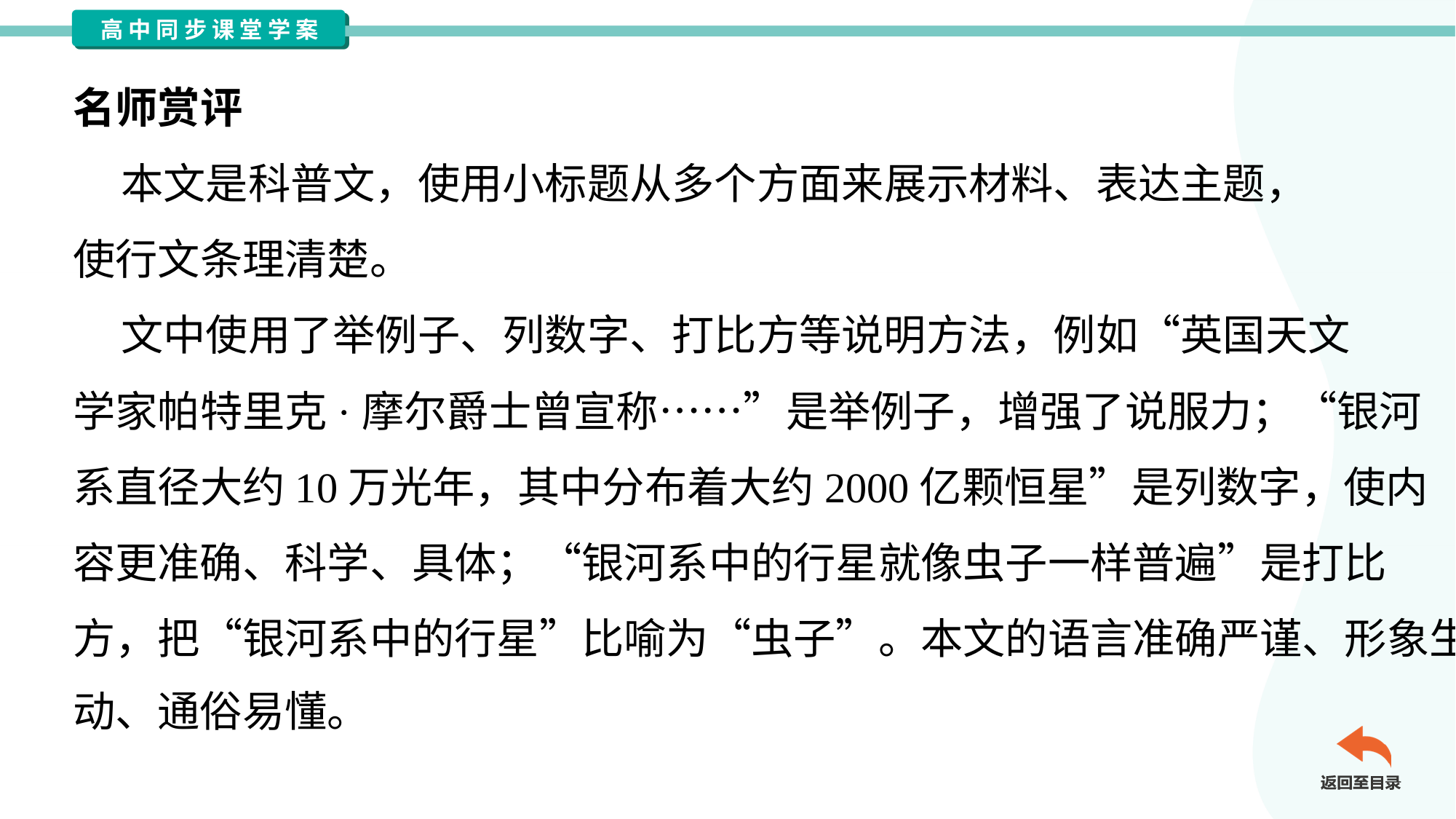

名师赏评
    本文是科普文，使用小标题从多个方面来展示材料、表达主题，
使行文条理清楚。
    文中使用了举例子、列数字、打比方等说明方法，例如“英国天文
学家帕特里克·摩尔爵士曾宣称……”是举例子，增强了说服力；“银河
系直径大约10万光年，其中分布着大约2000亿颗恒星”是列数字，使内
容更准确、科学、具体；“银河系中的行星就像虫子一样普遍”是打比
方，把“银河系中的行星”比喻为“虫子”。本文的语言准确严谨、形象生
动、通俗易懂。#1.7.2